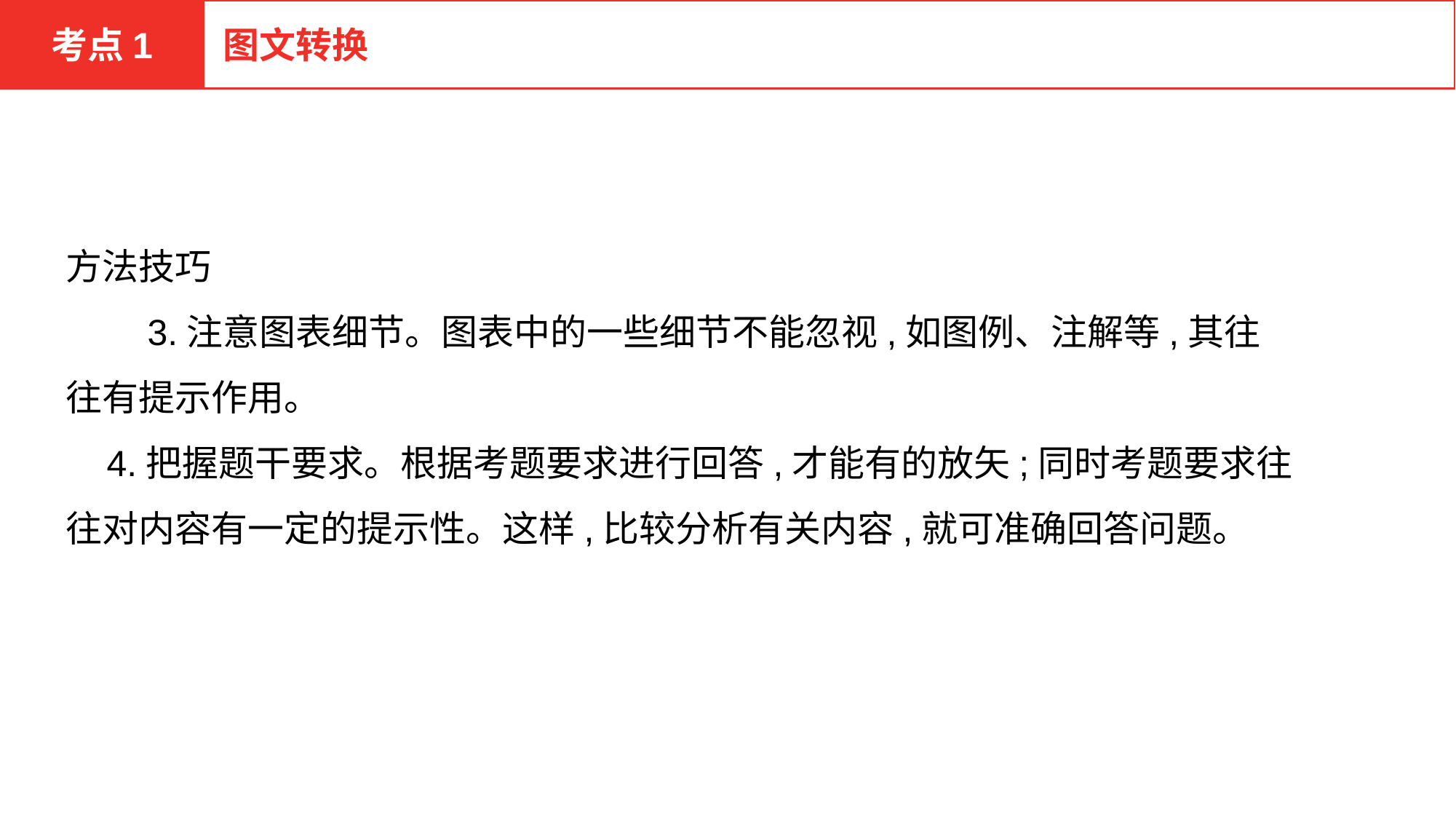

考点1
图文转换
方法技巧
　　3.注意图表细节。图表中的一些细节不能忽视,如图例、注解等,其往往有提示作用。
    4.把握题干要求。根据考题要求进行回答,才能有的放矢;同时考题要求往往对内容有一定的提示性。这样,比较分析有关内容,就可准确回答问题。